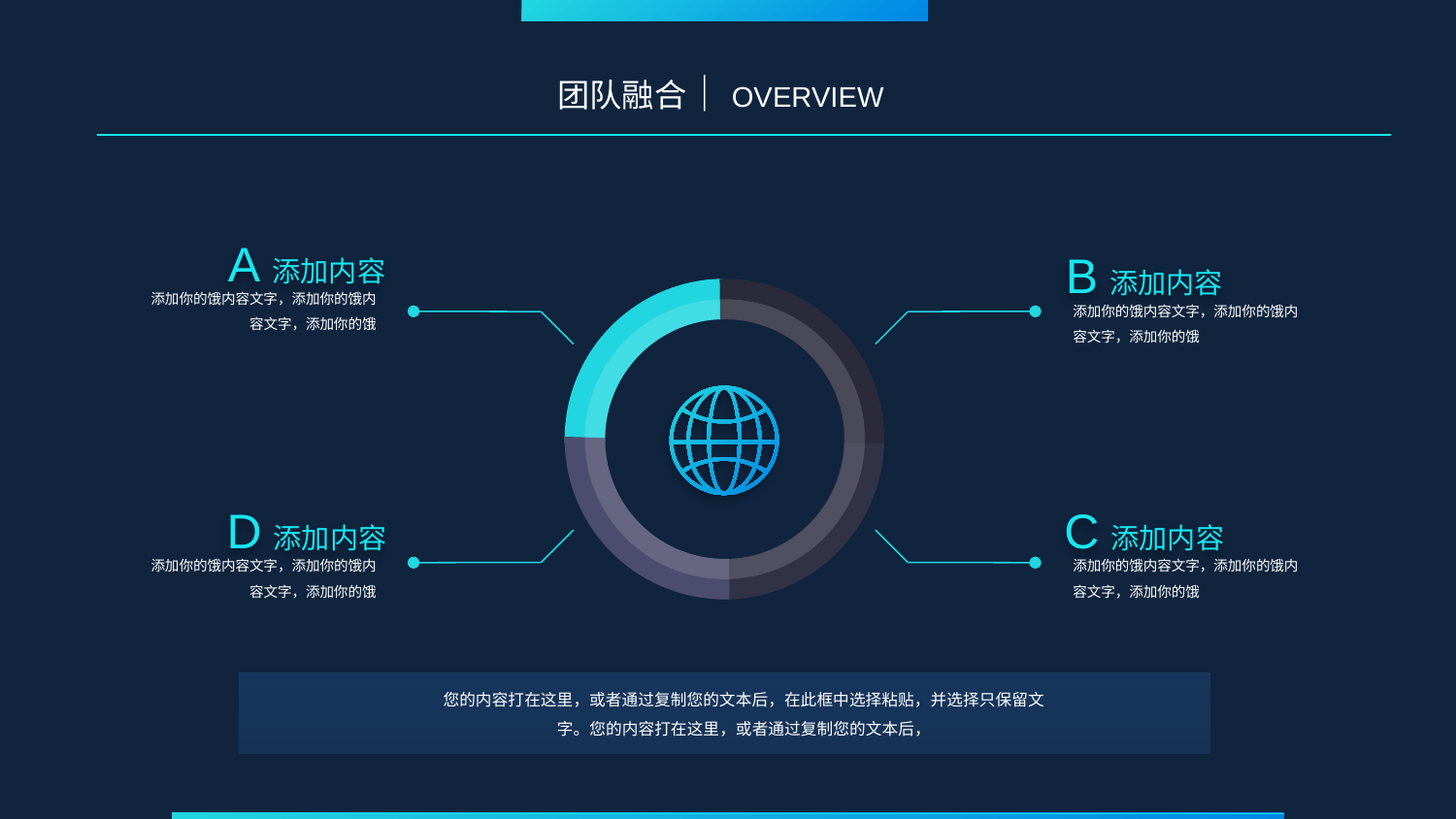

团队融合｜OVERVIEW
A添加内容
B添加内容
添加你的饿内容文字，添加你的饿内容文字，添加你的饿
添加你的饿内容文字，添加你的饿内容文字，添加你的饿
D添加内容
C添加内容
添加你的饿内容文字，添加你的饿内容文字，添加你的饿
添加你的饿内容文字，添加你的饿内容文字，添加你的饿

您的内容打在这里，或者通过复制您的文本后，在此框中选择粘贴，并选择只保留文字。您的内容打在这里，或者通过复制您的文本后，